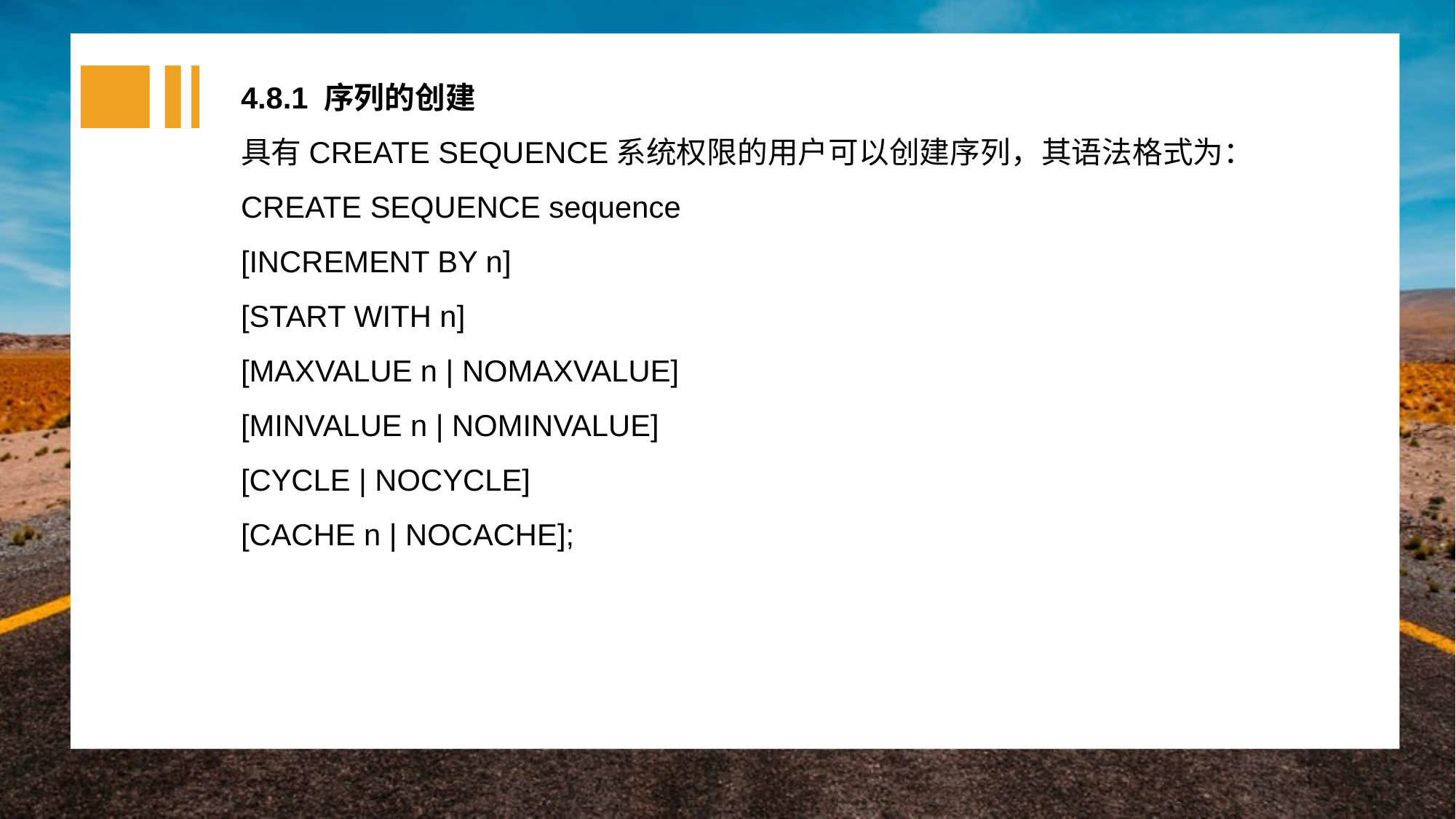

4.8.1 序列的创建
具有CREATE SEQUENCE系统权限的用户可以创建序列，其语法格式为：
CREATE SEQUENCE sequence
[INCREMENT BY n]
[START WITH n]
[MAXVALUE n | NOMAXVALUE]
[MINVALUE n | NOMINVALUE]
[CYCLE | NOCYCLE]
[CACHE n | NOCACHE];